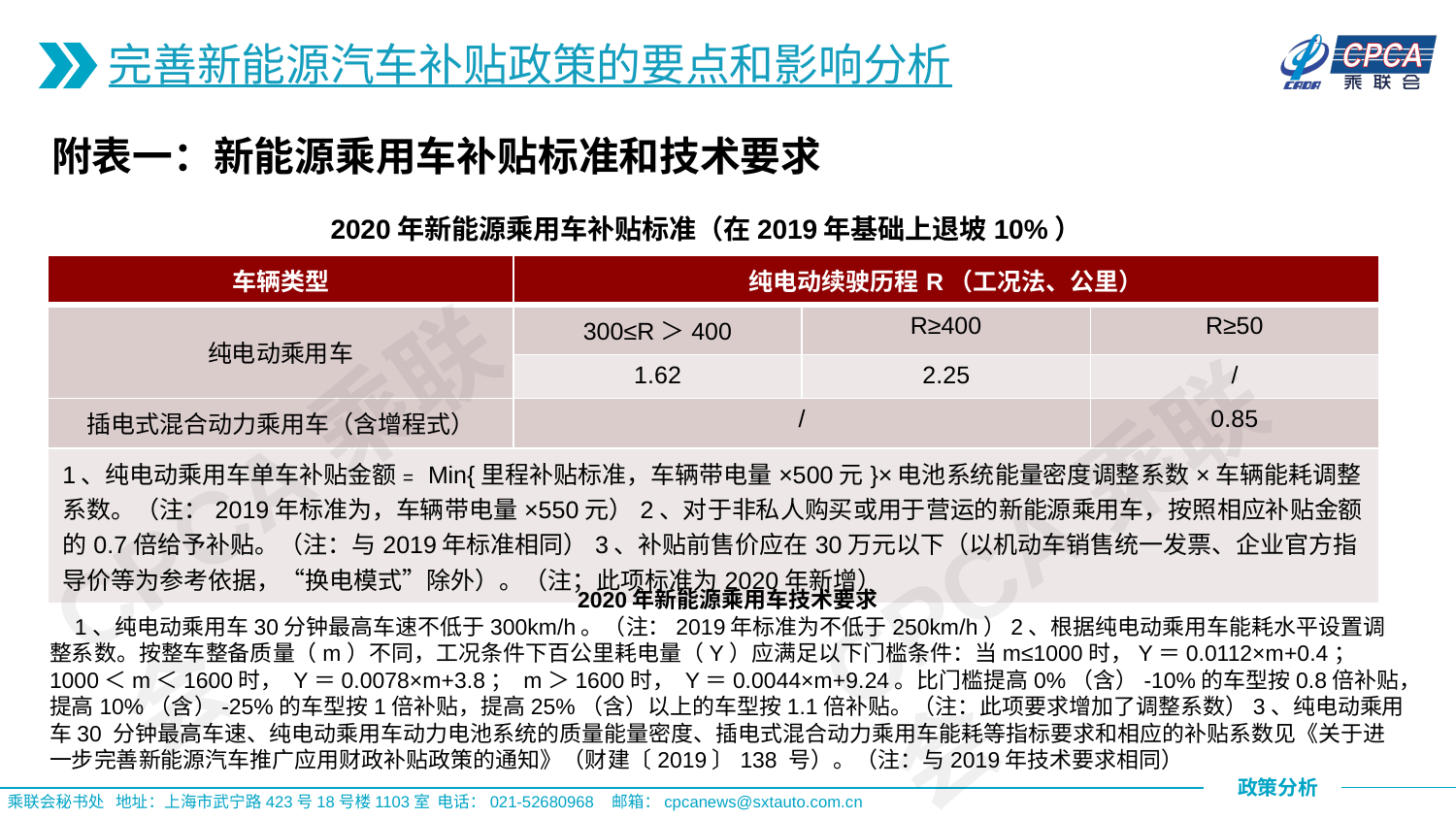

完善新能源汽车补贴政策的要点和影响分析
附表一：新能源乘用车补贴标准和技术要求
                         2020年新能源乘用车补贴标准（在2019年基础上退坡10%）
| 车辆类型 | 纯电动续驶历程R（工况法、公里） |  |  |
| --- | --- | --- | --- |
| 纯电动乘用车 | 300≤R＞400 | R≥400 | R≥50 |
|  | 1.62 | 2.25 | / |
| 插电式混合动力乘用车（含增程式） | / |  | 0.85 |
| 1、纯电动乘用车单车补贴金额﹦Min{里程补贴标准，车辆带电量×500元}×电池系统能量密度调整系数×车辆能耗调整系数。（注：2019年标准为，车辆带电量×550元）2、对于非私人购买或用于营运的新能源乘用车，按照相应补贴金额的0.7倍给予补贴。（注：与2019年标准相同）3、补贴前售价应在30万元以下（以机动车销售统一发票、企业官方指导价等为参考依据，“换电模式”除外）。（注；此项标准为2020年新增） |  |  |  |
CPCA乘联会
CPCA乘联会
2020年新能源乘用车技术要求
    1、纯电动乘用车30分钟最高车速不低于300km/h。（注：2019年标准为不低于250km/h）2、根据纯电动乘用车能耗水平设置调整系数。按整车整备质量（m）不同，工况条件下百公里耗电量（Y）应满足以下门槛条件：当m≤1000时，Y＝0.0112×m+0.4；1000＜m＜1600时， Y＝0.0078×m+3.8； m＞1600时， Y＝0.0044×m+9.24。比门槛提高0%（含）-10%的车型按0.8倍补贴，提高10%（含）-25%的车型按1倍补贴，提高25%（含）以上的车型按1.1倍补贴。（注：此项要求增加了调整系数）3、纯电动乘用车30 分钟最高车速、纯电动乘用车动力电池系统的质量能量密度、插电式混合动力乘用车能耗等指标要求和相应的补贴系数见《关于进一步完善新能源汽车推广应用财政补贴政策的通知》（财建〔2019〕138 号）。（注：与2019年技术要求相同）